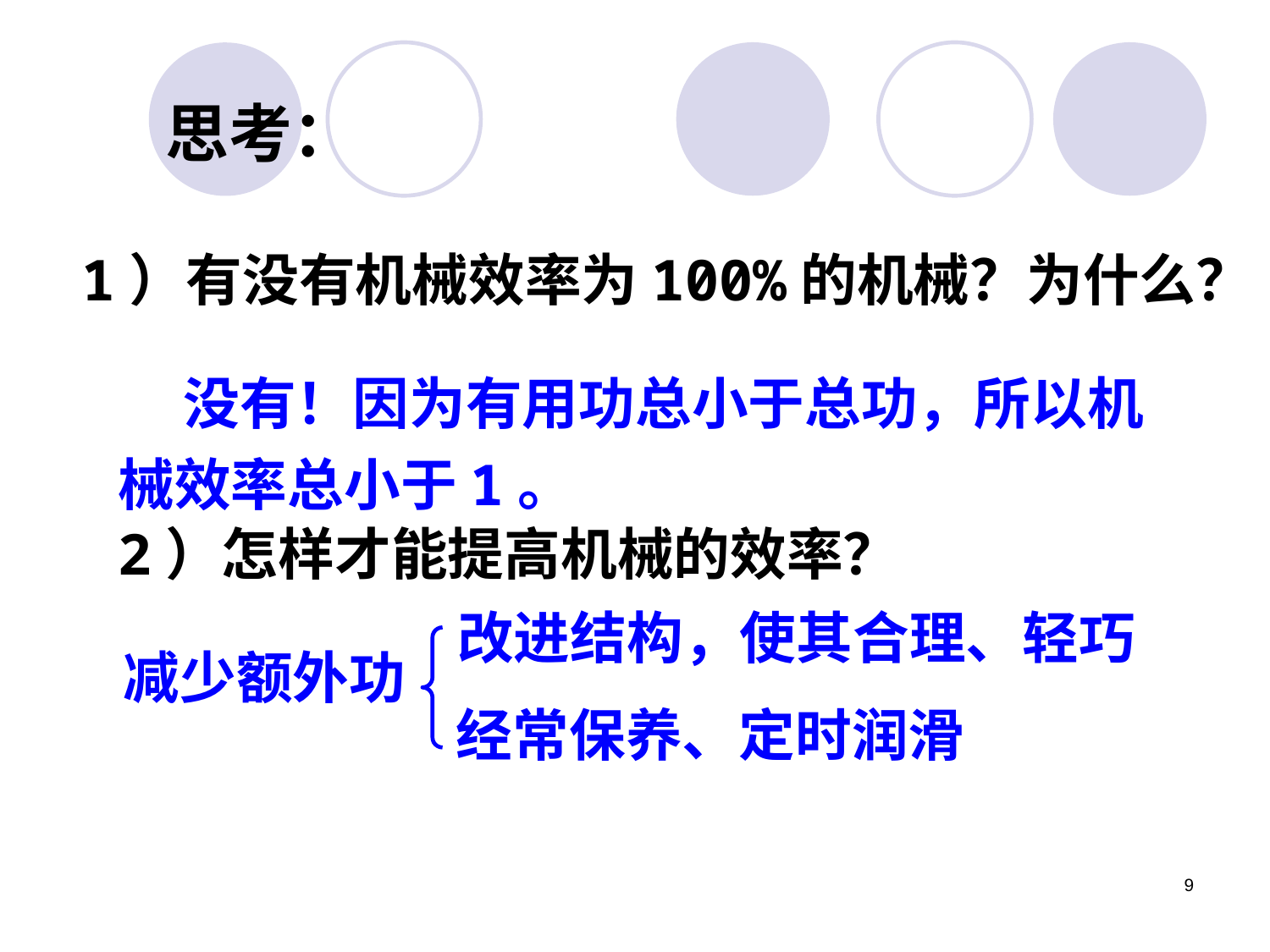

思考：
1）有没有机械效率为100%的机械？为什么？

    没有！因为有用功总小于总功，所以机械效率总小于1。
2）怎样才能提高机械的效率？
改进结构，使其合理、轻巧

 减少额外功
经常保养、定时润滑
9